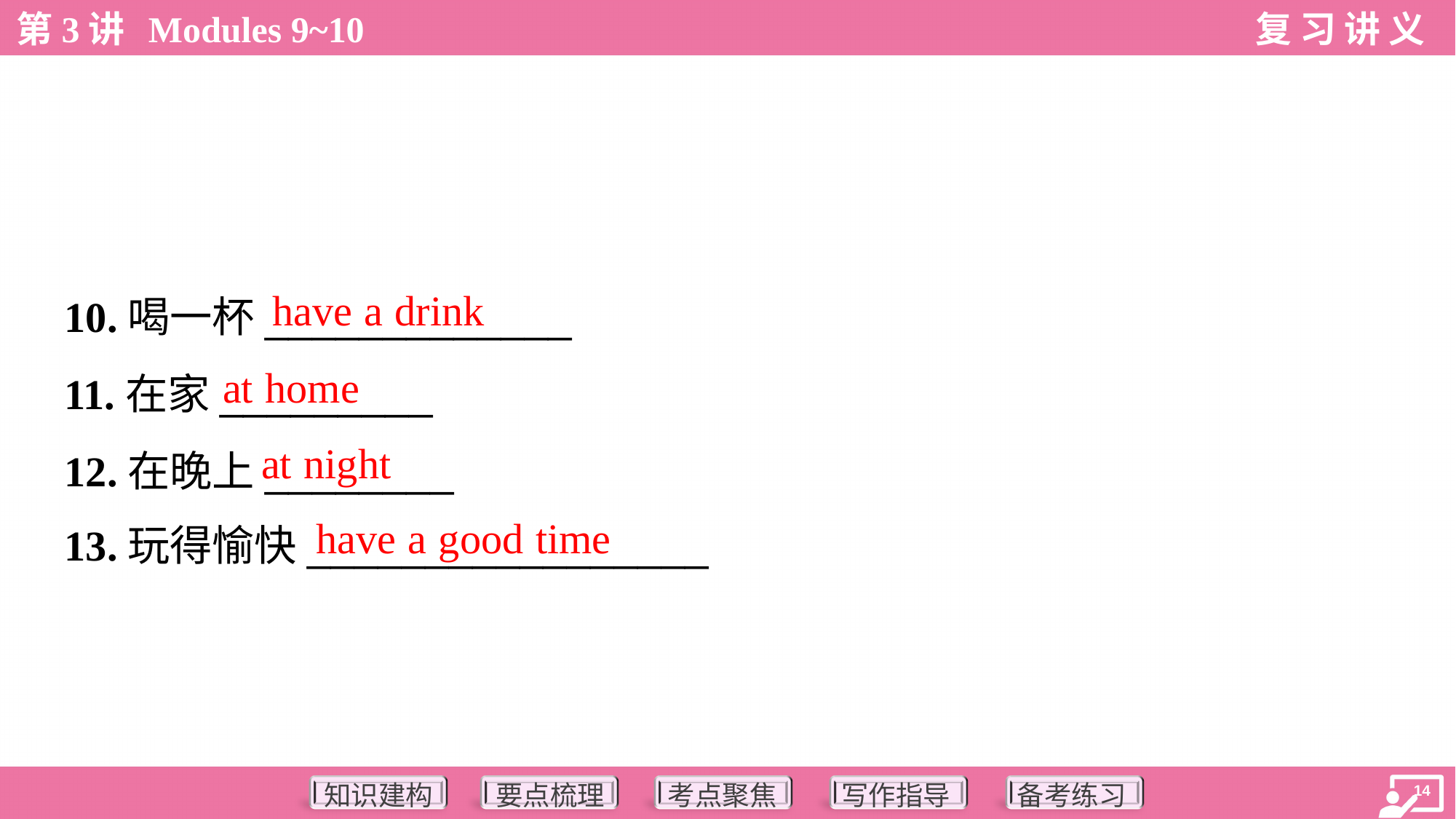

have a drink
10.喝一杯_____________
11.在家_________
12.在晚上________
13.玩得愉快_________________
at home
at night
have a good time